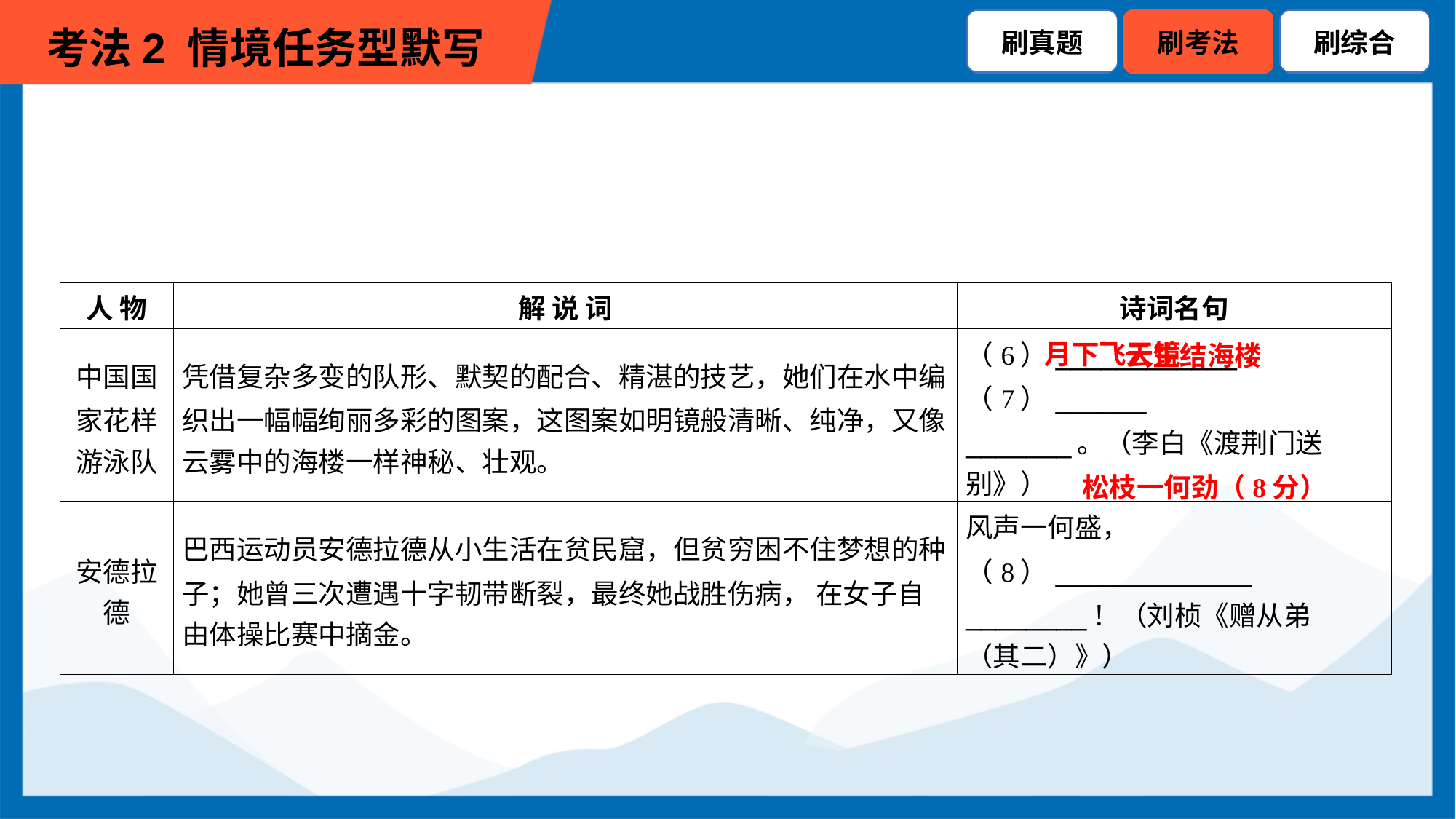

| 人 物 | 解 说 词 | 诗词名句 |
| --- | --- | --- |
| 中国国 家花样 游泳队 | 凭借复杂多变的队形、默契的配合、精湛的技艺，她们在水中编 织出一幅幅绚丽多彩的图案，这图案如明镜般清晰、纯净，又像 云雾中的海楼一样神秘、壮观。 | （6）\_\_\_\_\_\_\_\_\_\_\_\_，（7）\_\_\_\_\_\_ \_\_\_\_\_\_\_。（李白《渡荆门送 别》） |
| 安德拉 德 | 巴西运动员安德拉德从小生活在贫民窟，但贫穷困不住梦想的种 子；她曾三次遭遇十字韧带断裂，最终她战胜伤病， 在女子自 由体操比赛中摘金。 | 风声一何盛，（8）\_\_\_\_\_\_\_\_\_\_\_\_\_ \_\_\_\_\_\_\_\_！（刘桢《赠从弟 （其二）》） |
                         云生结海楼
月下飞天镜
                  松枝一何劲（8分）